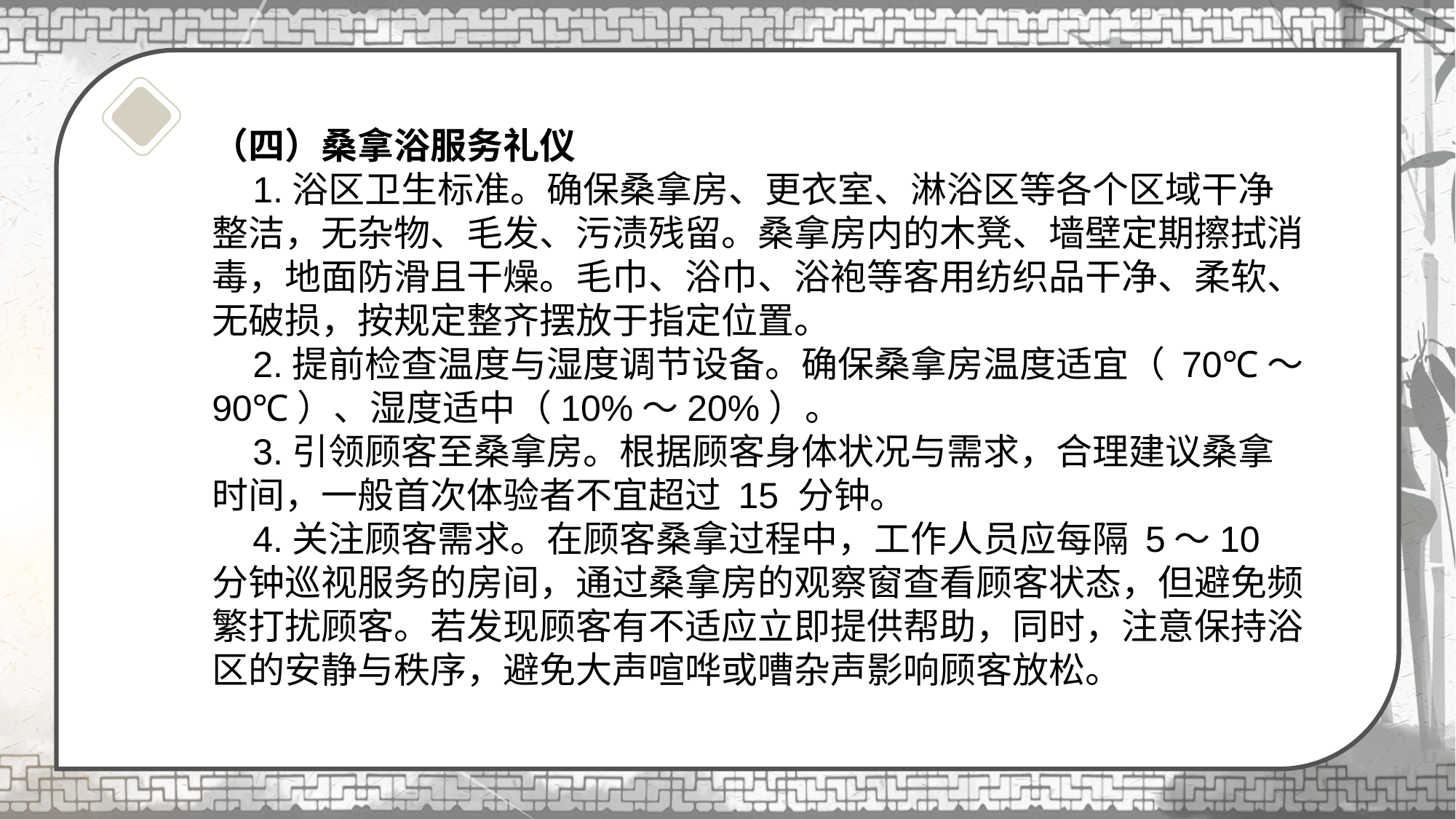

（四）桑拿浴服务礼仪
    1.浴区卫生标准。确保桑拿房、更衣室、淋浴区等各个区域干净整洁，无杂物、毛发、污渍残留。桑拿房内的木凳、墙壁定期擦拭消毒，地面防滑且干燥。毛巾、浴巾、浴袍等客用纺织品干净、柔软、无破损，按规定整齐摆放于指定位置。
    2.提前检查温度与湿度调节设备。确保桑拿房温度适宜（ 70℃～90℃）、湿度适中（10%～20%）。
    3.引领顾客至桑拿房。根据顾客身体状况与需求，合理建议桑拿时间，一般首次体验者不宜超过 15 分钟。
    4.关注顾客需求。在顾客桑拿过程中，工作人员应每隔 5～10 分钟巡视服务的房间，通过桑拿房的观察窗查看顾客状态，但避免频繁打扰顾客。若发现顾客有不适应立即提供帮助，同时，注意保持浴区的安静与秩序，避免大声喧哗或嘈杂声影响顾客放松。